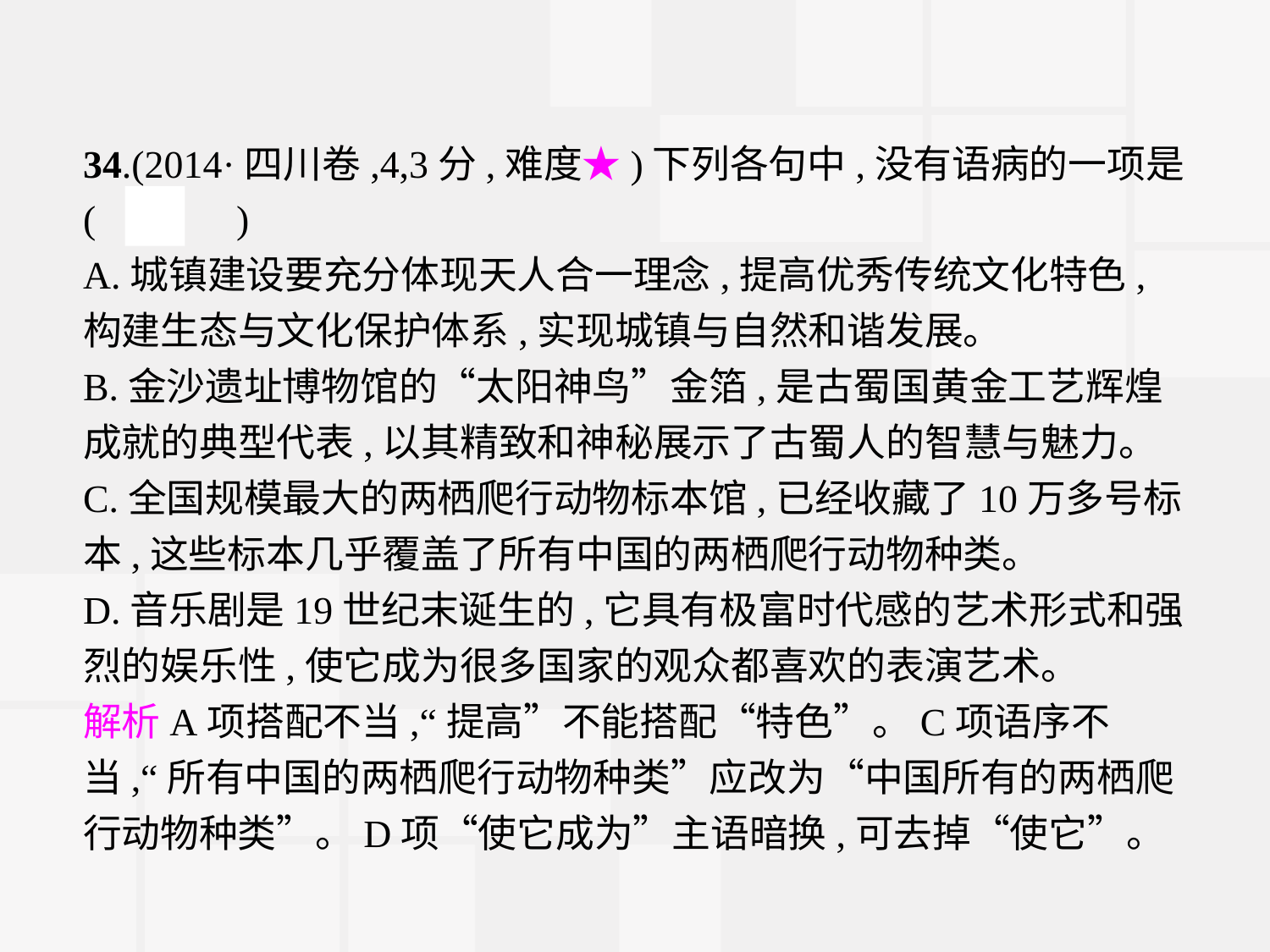

34.(2014·四川卷,4,3分,难度★)下列各句中,没有语病的一项是(　B　)
A.城镇建设要充分体现天人合一理念,提高优秀传统文化特色,构建生态与文化保护体系,实现城镇与自然和谐发展。
B.金沙遗址博物馆的“太阳神鸟”金箔,是古蜀国黄金工艺辉煌成就的典型代表,以其精致和神秘展示了古蜀人的智慧与魅力。
C.全国规模最大的两栖爬行动物标本馆,已经收藏了10万多号标本,这些标本几乎覆盖了所有中国的两栖爬行动物种类。
D.音乐剧是19世纪末诞生的,它具有极富时代感的艺术形式和强烈的娱乐性,使它成为很多国家的观众都喜欢的表演艺术。
解析A项搭配不当,“提高”不能搭配“特色”。C项语序不当,“所有中国的两栖爬行动物种类”应改为“中国所有的两栖爬行动物种类”。D项“使它成为”主语暗换,可去掉“使它”。